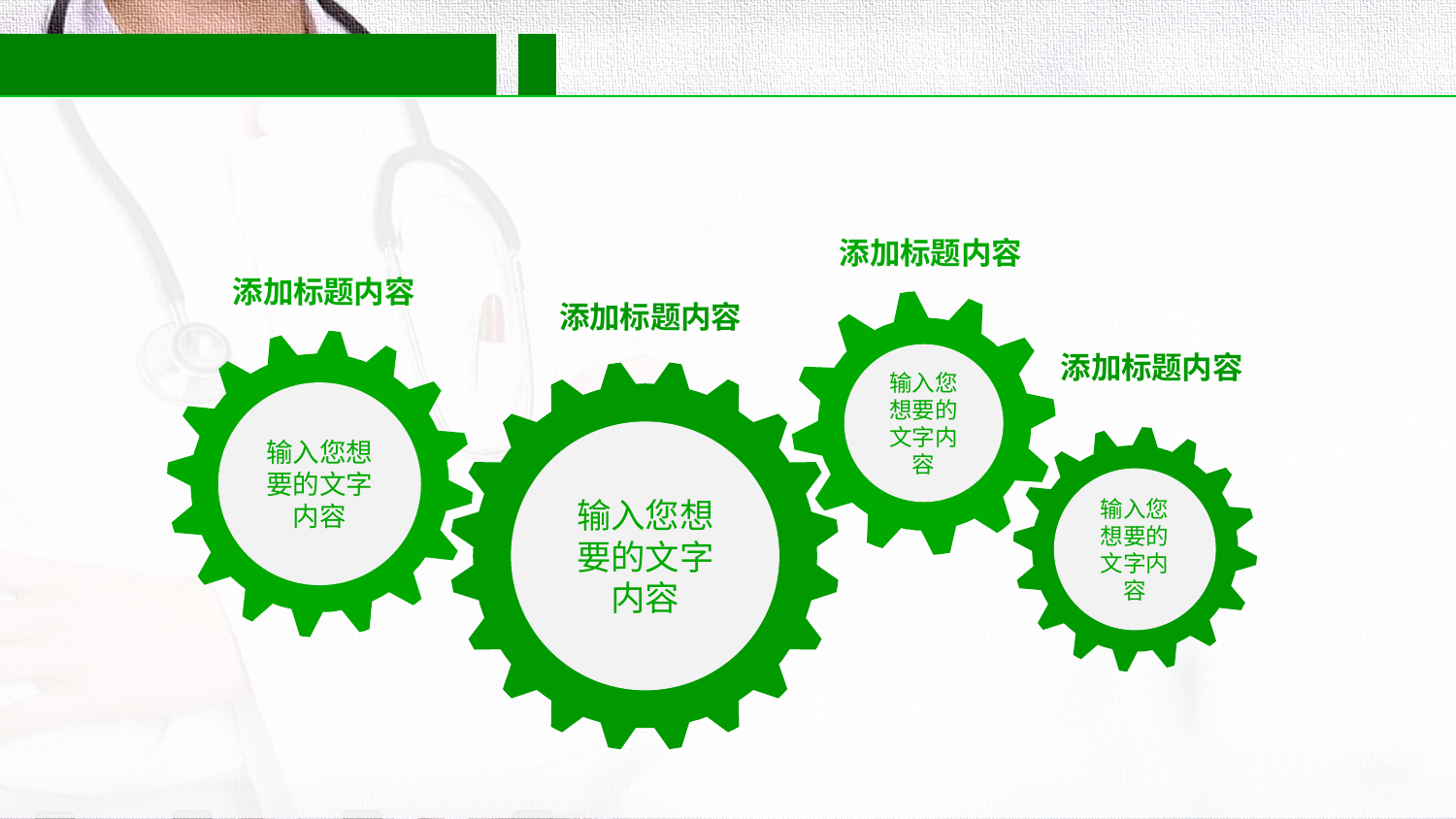

#
添加标题内容
添加标题内容
添加标题内容

输入您想要的文字内容

输入您想要的文字内容

添加标题内容

输入您想要的文字内容

输入您想要的文字内容